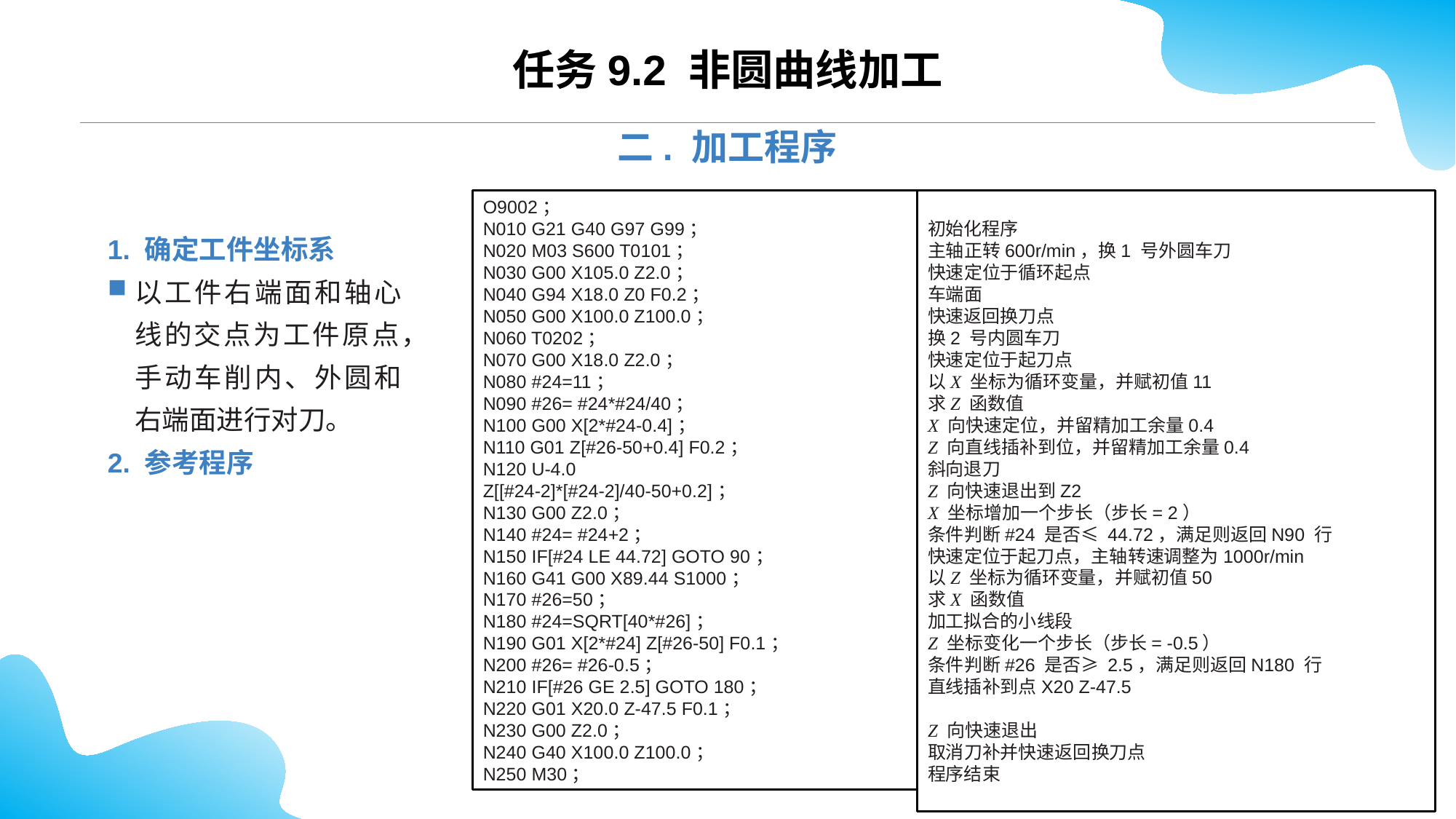

CONTENTS
任务9.2 非圆曲线加工
二. 加工程序
O9002；
N010 G21 G40 G97 G99；
N020 M03 S600 T0101；
N030 G00 X105.0 Z2.0；
N040 G94 X18.0 Z0 F0.2；
N050 G00 X100.0 Z100.0；
N060 T0202；
N070 G00 X18.0 Z2.0；
N080 #24=11；
N090 #26= #24*#24/40；
N100 G00 X[2*#24-0.4]；
N110 G01 Z[#26-50+0.4] F0.2；
N120 U-4.0
Z[[#24-2]*[#24-2]/40-50+0.2]；
N130 G00 Z2.0；
N140 #24= #24+2；
N150 IF[#24 LE 44.72] GOTO 90；
N160 G41 G00 X89.44 S1000；
N170 #26=50；
N180 #24=SQRT[40*#26]；
N190 G01 X[2*#24] Z[#26-50] F0.1；
N200 #26= #26-0.5；
N210 IF[#26 GE 2.5] GOTO 180；
N220 G01 X20.0 Z-47.5 F0.1；
N230 G00 Z2.0；
N240 G40 X100.0 Z100.0；
N250 M30；

初始化程序
主轴正转600r/min，换1 号外圆车刀
快速定位于循环起点
车端面
快速返回换刀点
换2 号内圆车刀
快速定位于起刀点
以X 坐标为循环变量，并赋初值11
求Z 函数值
X 向快速定位，并留精加工余量0.4
Z 向直线插补到位，并留精加工余量0.4
斜向退刀
Z 向快速退出到Z2
X 坐标增加一个步长（步长= 2）
条件判断#24 是否≤ 44.72，满足则返回N90 行
快速定位于起刀点，主轴转速调整为1000r/min
以Z 坐标为循环变量，并赋初值50
求X 函数值
加工拟合的小线段
Z 坐标变化一个步长（步长= -0.5）
条件判断#26 是否≥ 2.5，满足则返回N180 行
直线插补到点X20 Z-47.5

Z 向快速退出
取消刀补并快速返回换刀点
程序结束

1. 确定工件坐标系
以工件右端面和轴心线的交点为工件原点，手动车削内、外圆和右端面进行对刀。
2. 参考程序